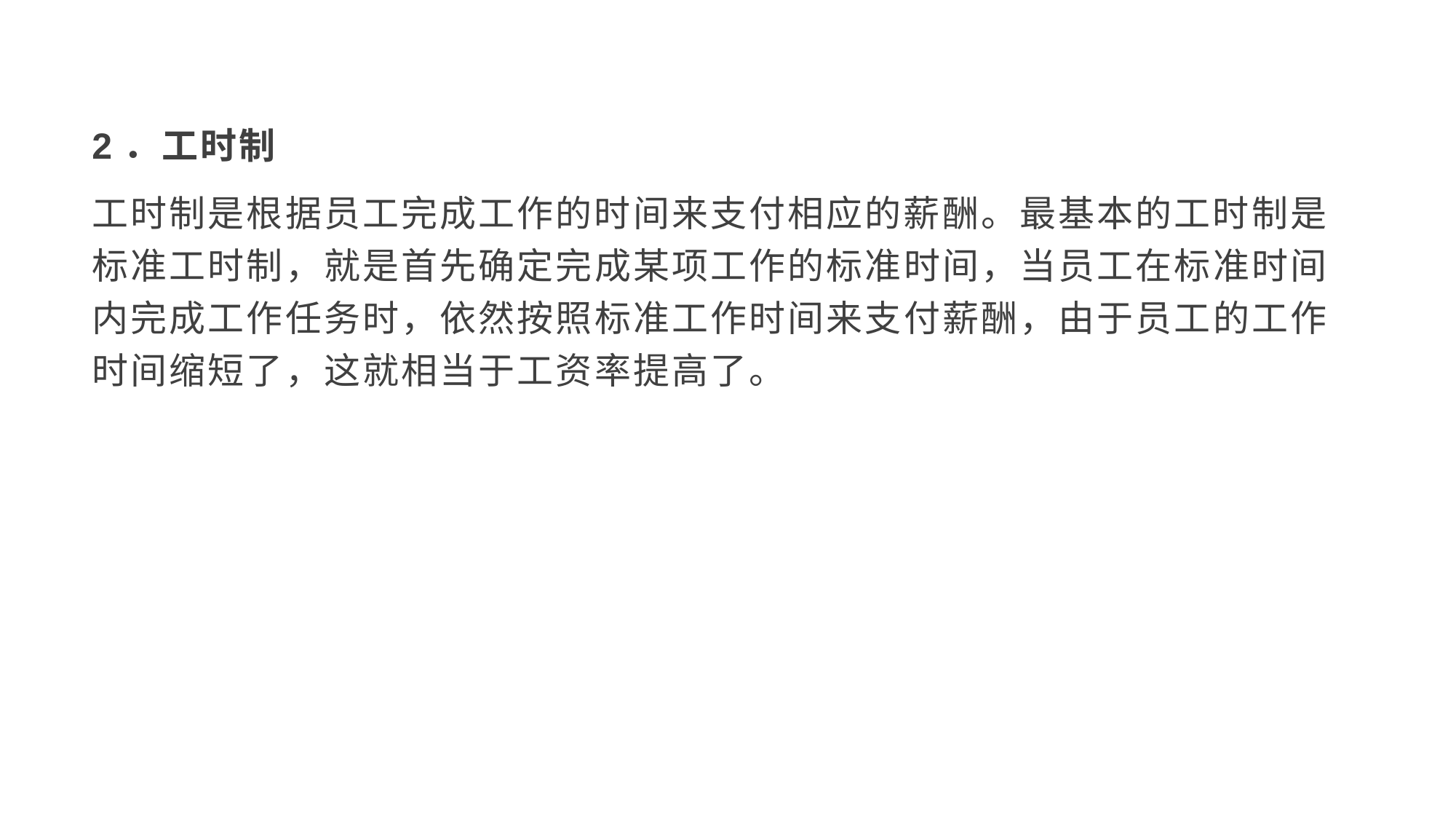

#
2．工时制
工时制是根据员工完成工作的时间来支付相应的薪酬。最基本的工时制是标准工时制，就是首先确定完成某项工作的标准时间，当员工在标准时间内完成工作任务时，依然按照标准工作时间来支付薪酬，由于员工的工作时间缩短了，这就相当于工资率提高了。